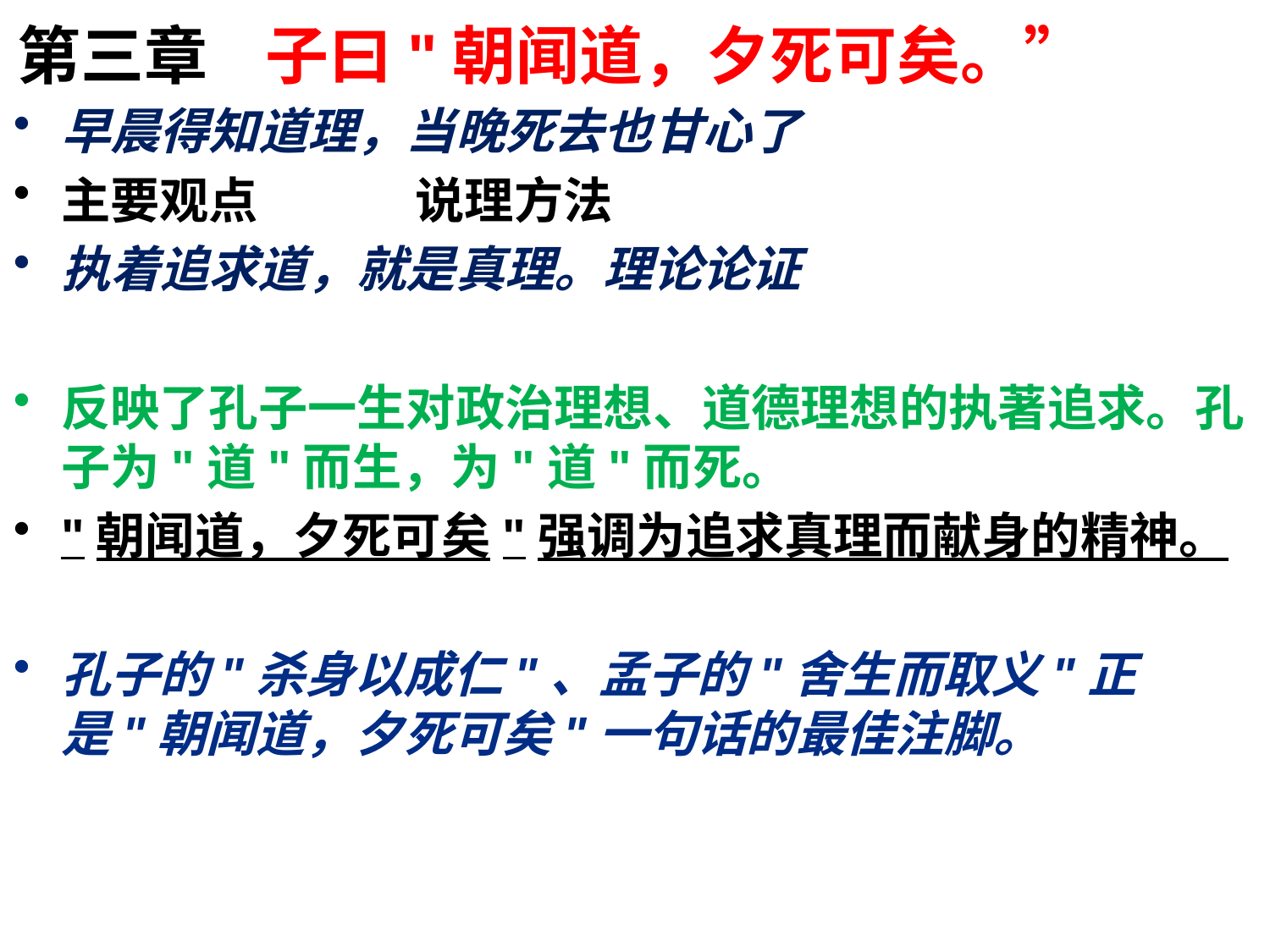

# 第三章    子曰"朝闻道，夕死可矣。”
早晨得知道理，当晚死去也甘心了
主要观点              说理方法
执着追求道，就是真理。理论论证

反映了孔子一生对政治理想、道德理想的执著追求。孔子为"道"而生，为"道"而死。
"朝闻道，夕死可矣"强调为追求真理而献身的精神。

孔子的"杀身以成仁"、孟子的"舍生而取义"正是"朝闻道，夕死可矣"一句话的最佳注脚。